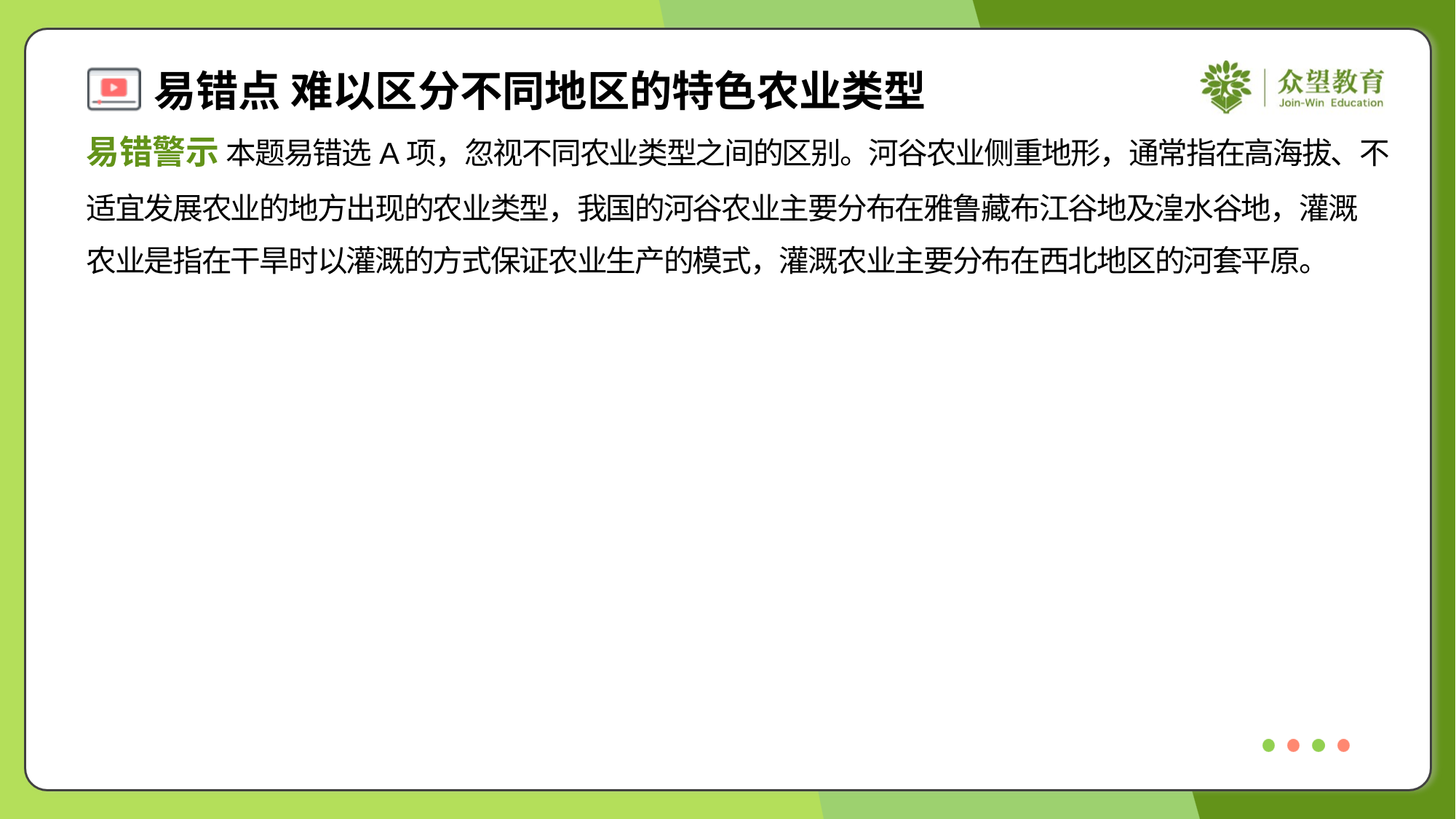

易错警示 本题易错选A项，忽视不同农业类型之间的区别。河谷农业侧重地形，通常指在高海拔、不
适宜发展农业的地方出现的农业类型，我国的河谷农业主要分布在雅鲁藏布江谷地及湟水谷地，灌溉
农业是指在干旱时以灌溉的方式保证农业生产的模式，灌溉农业主要分布在西北地区的河套平原。